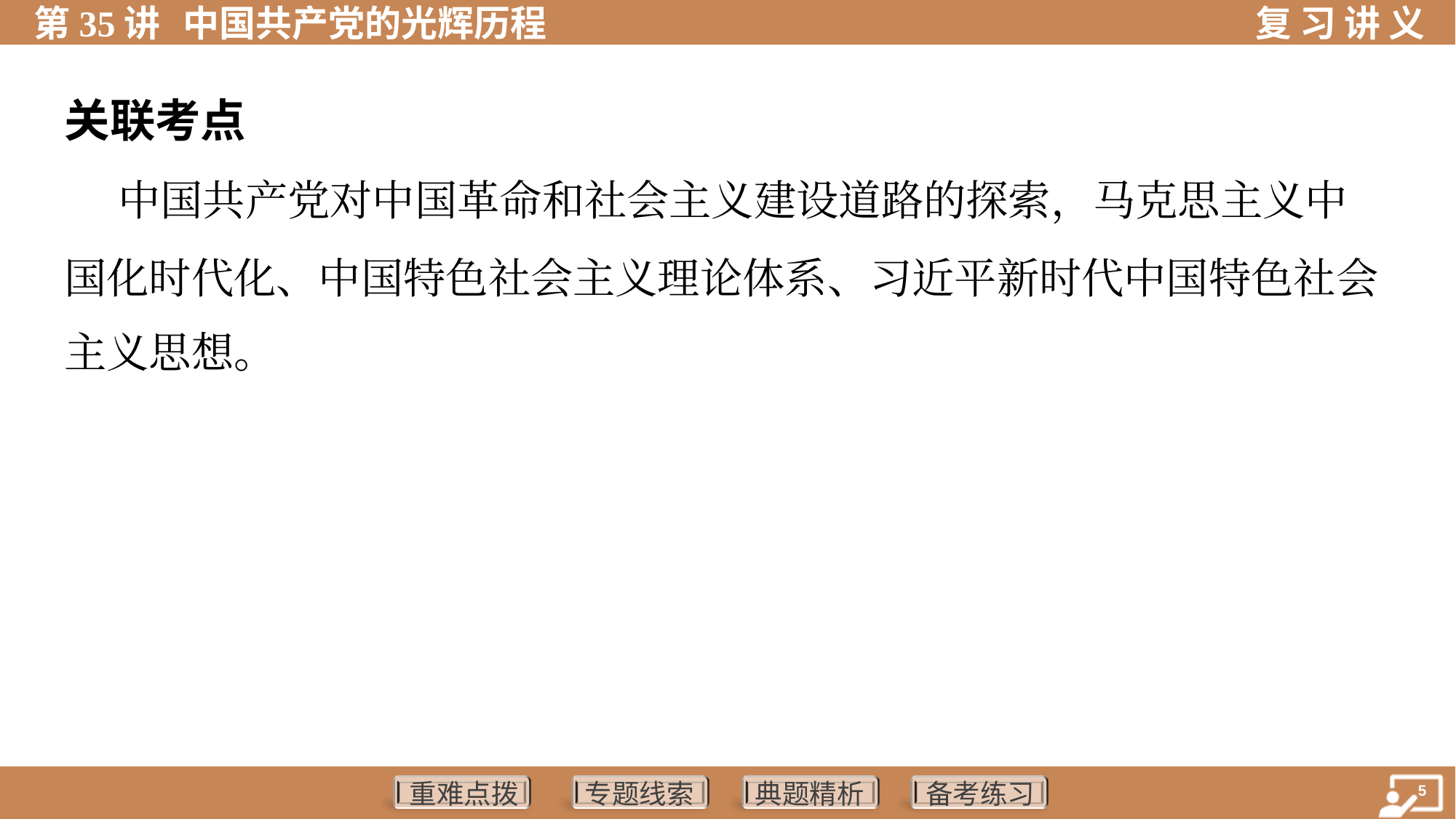

关联考点
    中国共产党对中国革命和社会主义建设道路的探索，马克思主义中
国化时代化、中国特色社会主义理论体系、习近平新时代中国特色社会
主义思想。